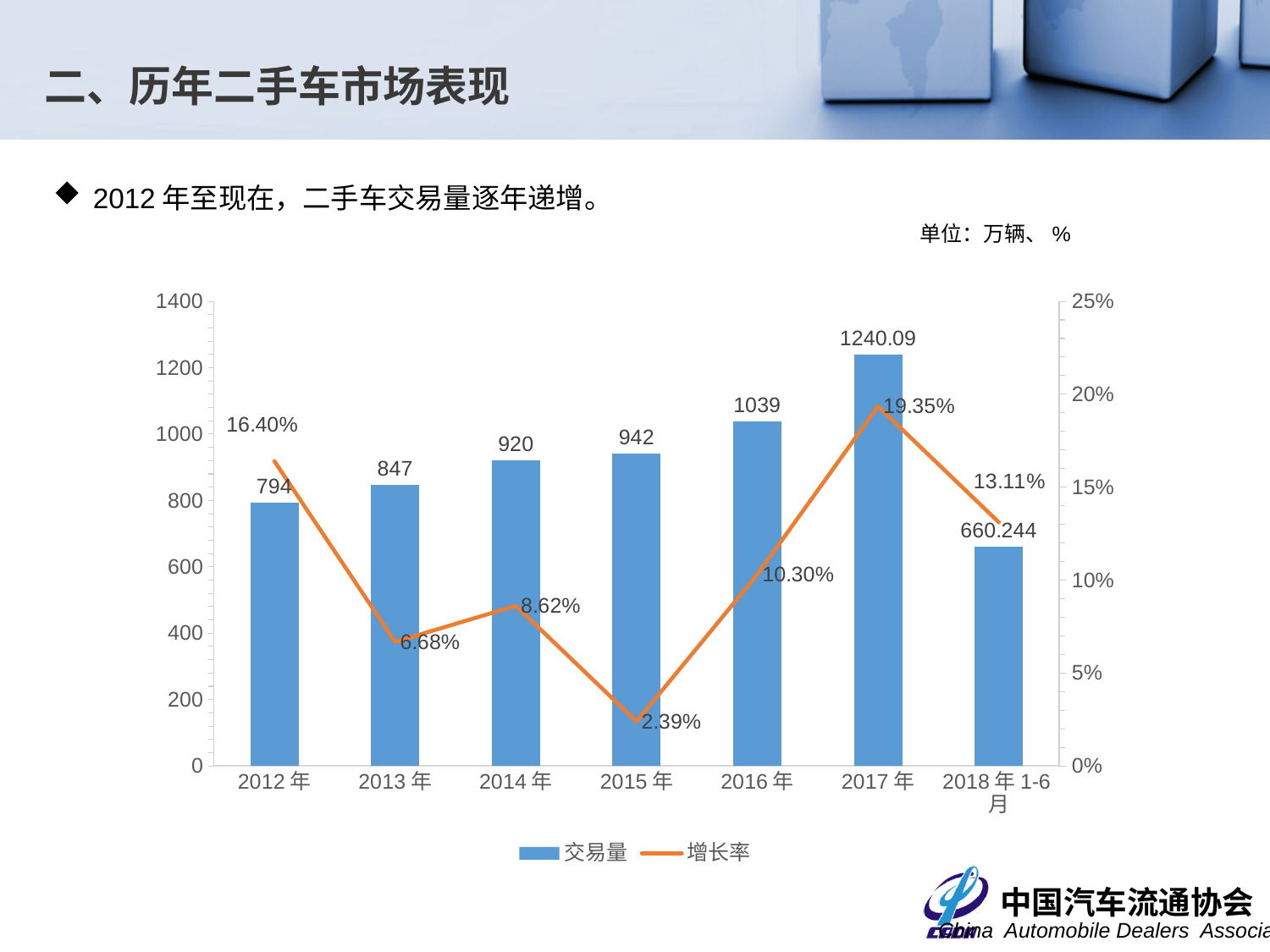

二、历年二手车市场表现
2012年至现在，二手车交易量逐年递增。
单位：万辆、%

### Chart

| Category | 交易量 | 增长率 |
|---|---|---|
| 2012年 | 794.0 | 0.164 |
| 2013年 | 847.0 | 0.06675062972292192 |
| 2014年 | 920.0 | 0.08618654073199523 |
| 2015年 | 942.0 | 0.02391304347826089 |
| 2016年 | 1039.0 | 0.10297239915074304 |
| 2017年 | 1240.09 | 0.1935418671799807 |
| 2018年1-6月 | 660.244 | 0.13111647907351243 |